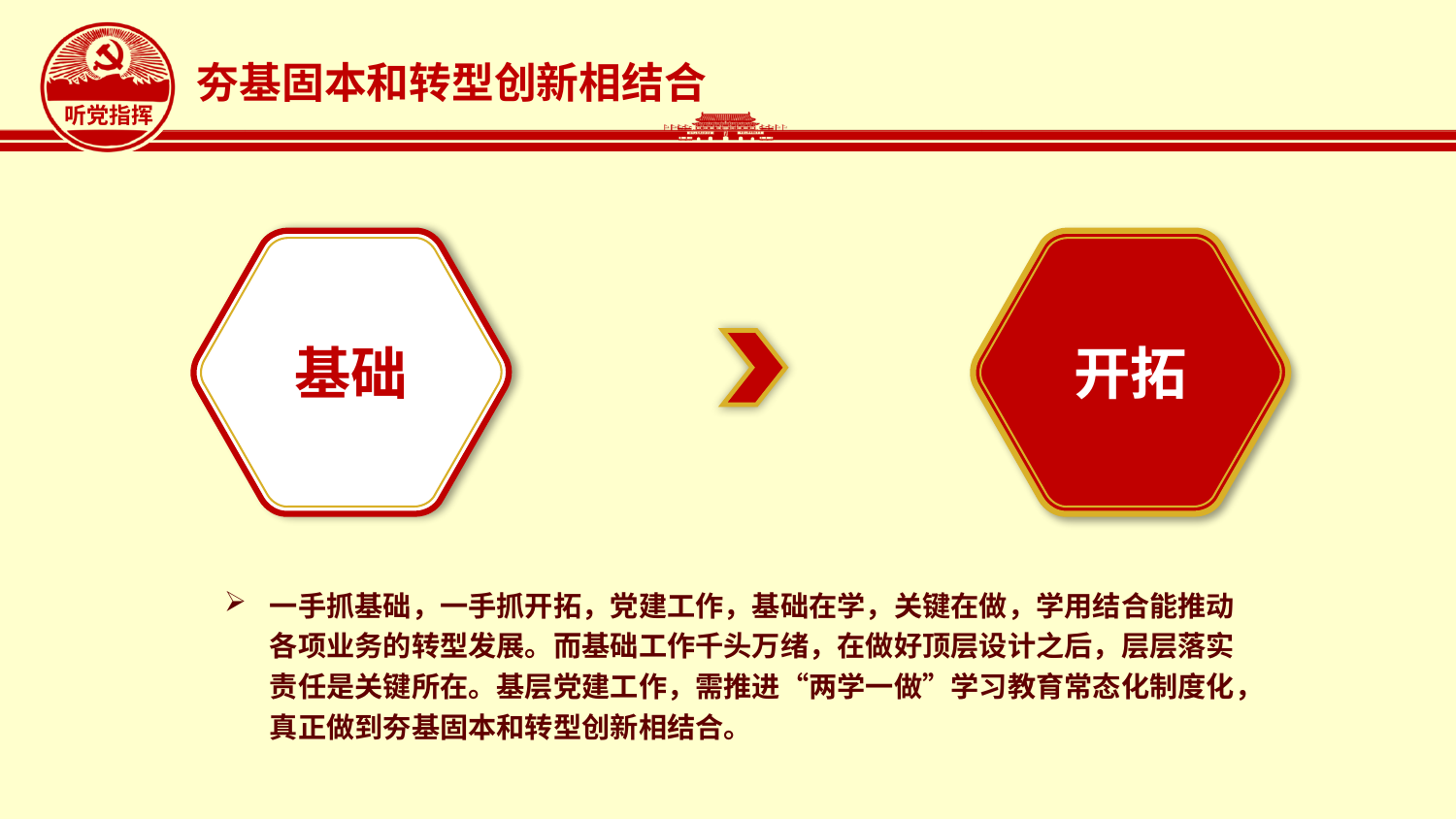

夯基固本和转型创新相结合

基础
开拓
一手抓基础，一手抓开拓，党建工作，基础在学，关键在做，学用结合能推动各项业务的转型发展。而基础工作千头万绪，在做好顶层设计之后，层层落实责任是关键所在。基层党建工作，需推进“两学一做”学习教育常态化制度化，真正做到夯基固本和转型创新相结合。